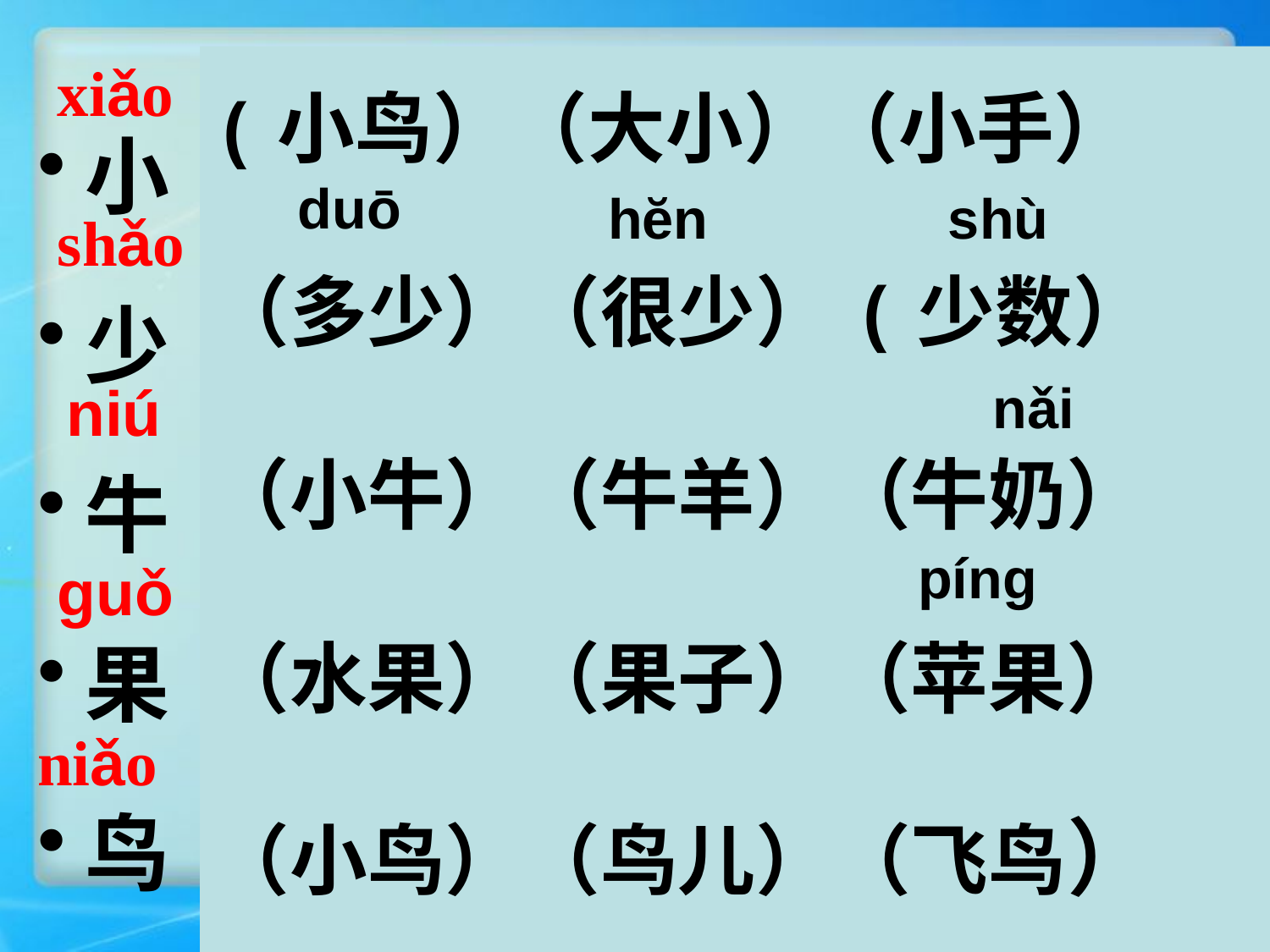

xiǎo
(小鸟）（大小）（小手）
（多少）（很少）(少数）
（小牛）（牛羊）（牛奶）
（水果）（果子）（苹果）
（小鸟）（鸟儿）（飞鸟）

小
少
牛
果
鸟

duō
hĕn
shù
shǎo
 niú
nǎi
píng
guǒ
niǎo